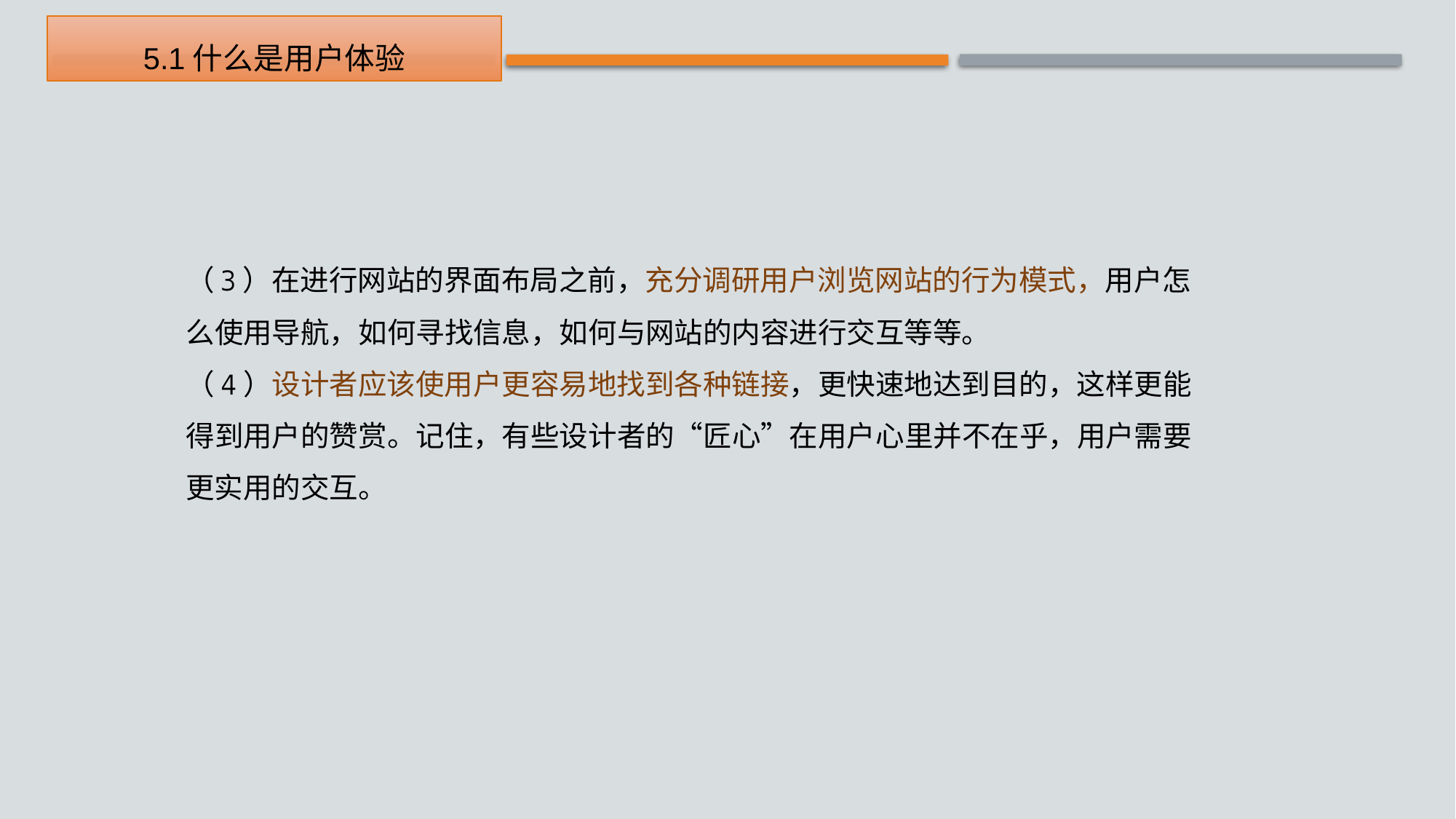

5.1什么是用户体验
（3）在进行网站的界面布局之前，充分调研用户浏览网站的行为模式，用户怎么使用导航，如何寻找信息，如何与网站的内容进行交互等等。
（4）设计者应该使用户更容易地找到各种链接，更快速地达到目的，这样更能得到用户的赞赏。记住，有些设计者的“匠心”在用户心里并不在乎，用户需要更实用的交互。